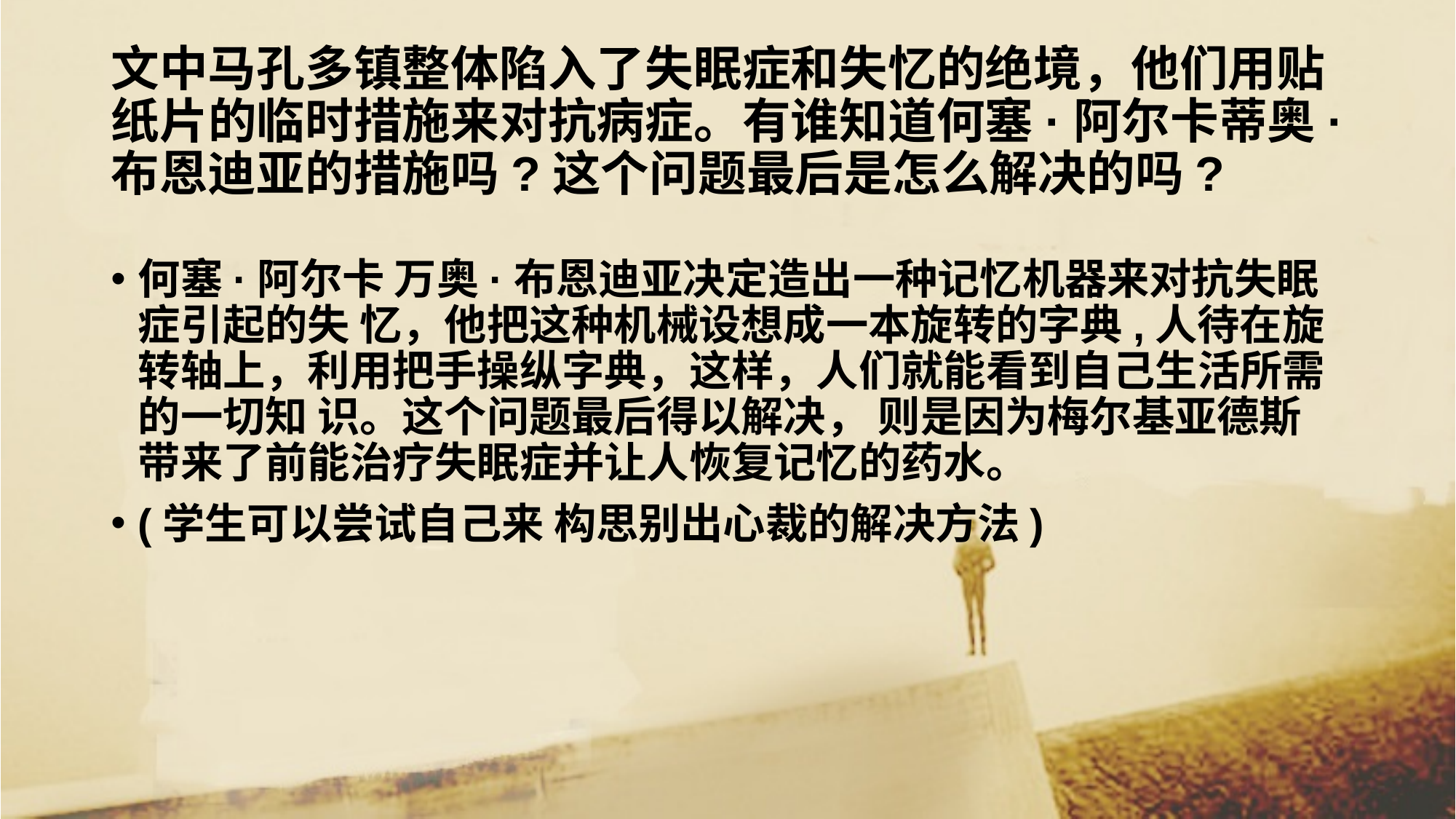

# 文中马孔多镇整体陷入了失眠症和失忆的绝境，他们用贴纸片的临时措施来对抗病症。有谁知道何塞·阿尔卡蒂奥·布恩迪亚的措施吗?这个问题最后是怎么解决的吗?
何塞·阿尔卡 万奥·布恩迪亚决定造出一种记忆机器来对抗失眠症引起的失 忆，他把这种机械设想成一本旋转的字典,人待在旋转轴上，利用把手操纵字典，这样，人们就能看到自己生活所需的一切知 识。这个问题最后得以解决， 则是因为梅尔基亚德斯带来了前能治疗失眠症并让人恢复记忆的药水。
(学生可以尝试自己来 构思别出心裁的解决方法)